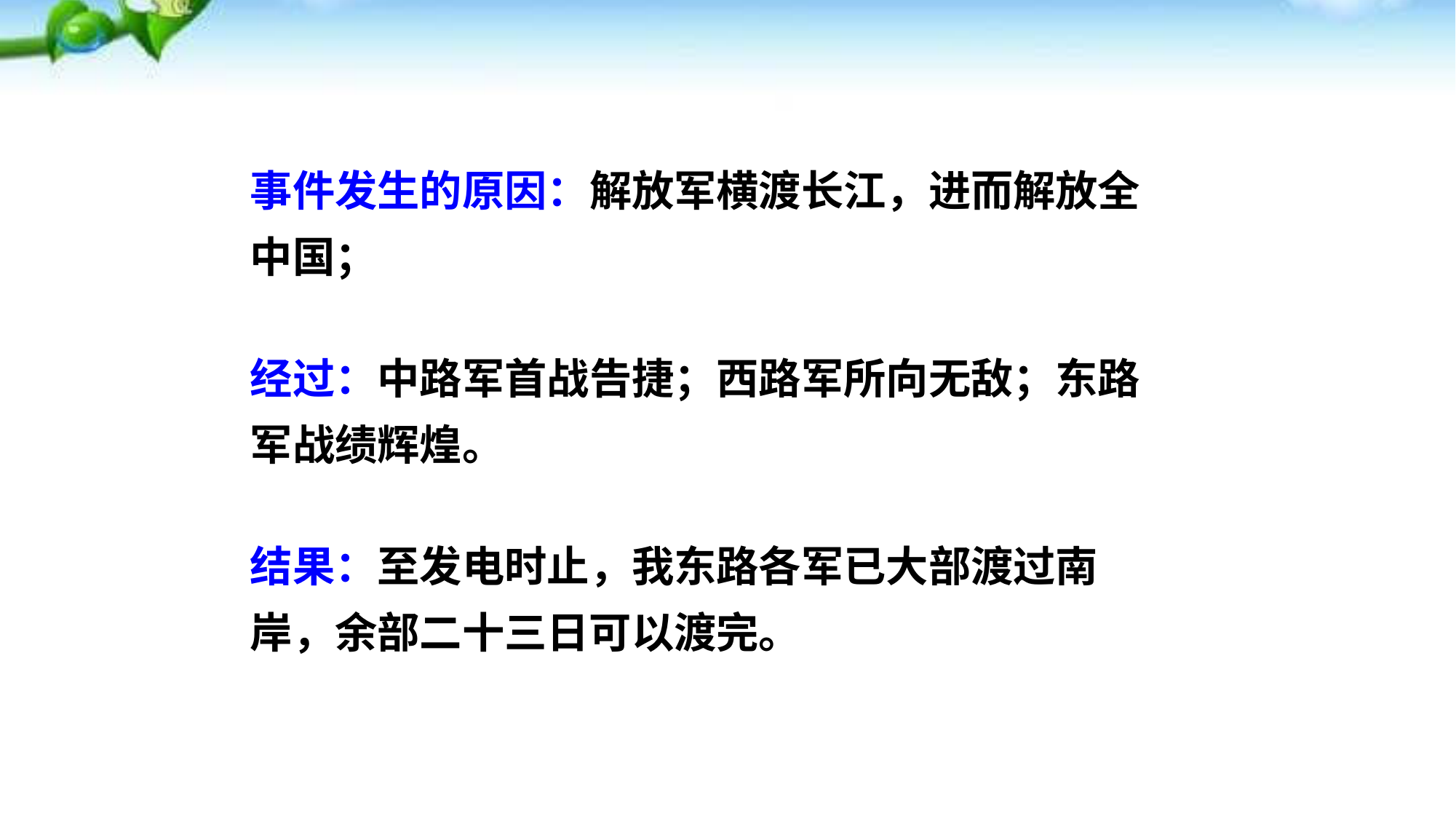

事件发生的原因：解放军横渡长江，进而解放全中国；
经过：中路军首战告捷；西路军所向无敌；东路军战绩辉煌。
结果：至发电时止，我东路各军已大部渡过南岸，余部二十三日可以渡完。